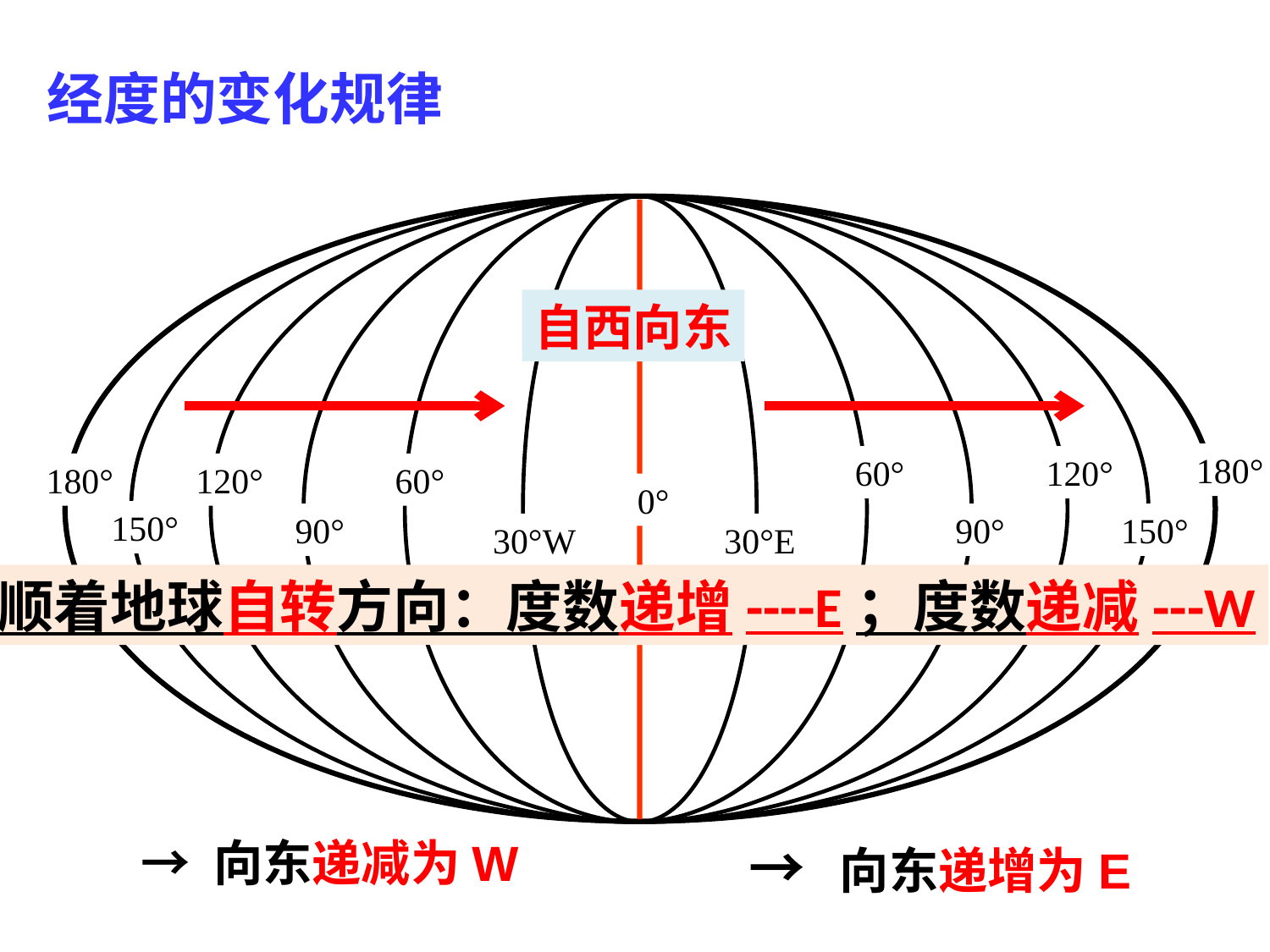

经度的变化规律

自西向东
180°
60°
120°
90°
150°
30°E
180°
120°
60°
150°
90°
30°W
0°
顺着地球自转方向：度数递增----E；度数递减---W
→ 向东递减为W
→  向东递增为E